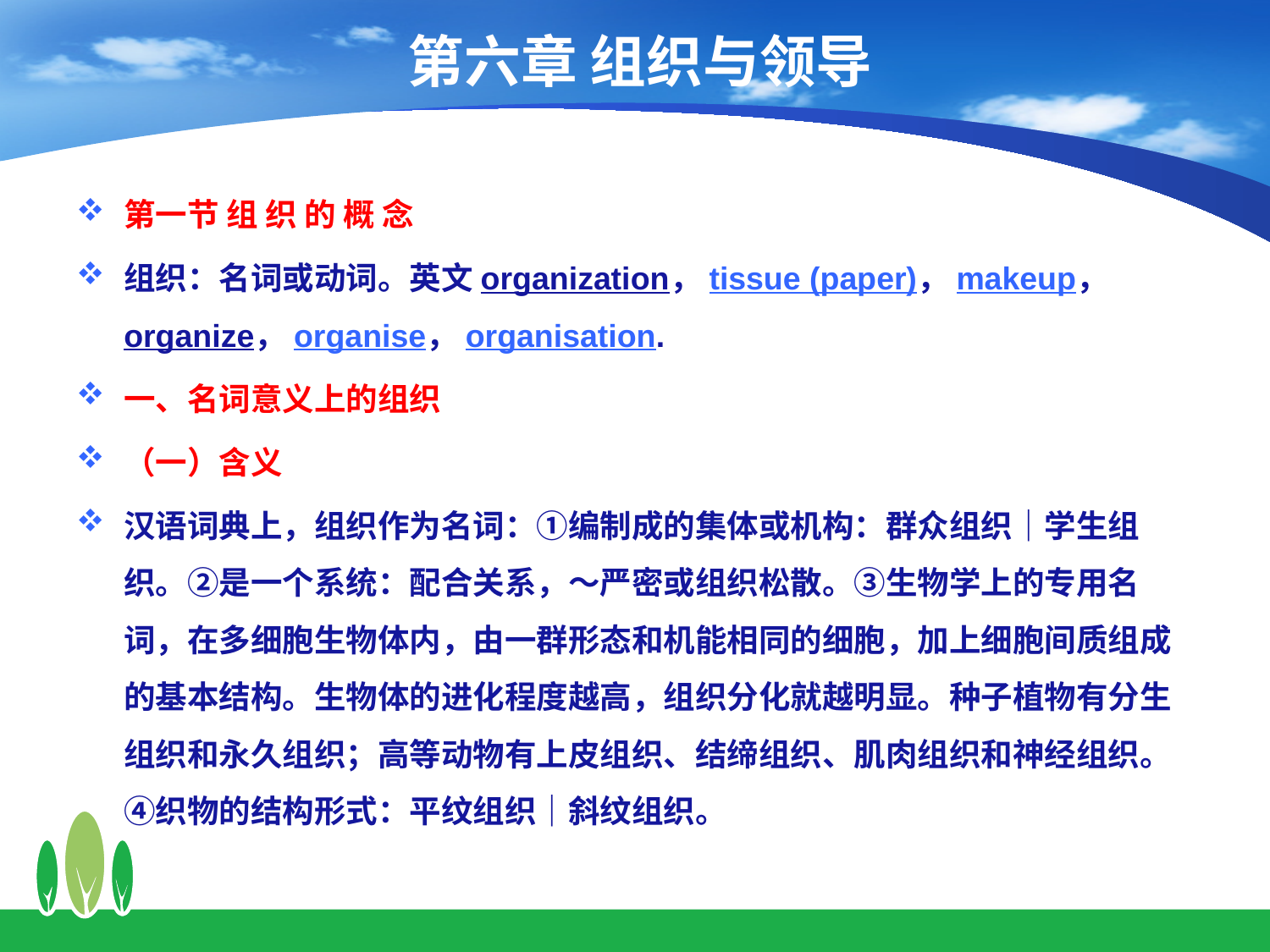

# 第六章 组织与领导
第一节 组 织 的 概 念
组织：名词或动词。英文organization，tissue (paper)，makeup，organize，organise，organisation.
一、名词意义上的组织
（一）含义
汉语词典上，组织作为名词：①编制成的集体或机构：群众组织｜学生组织。②是一个系统：配合关系，～严密或组织松散。③生物学上的专用名词，在多细胞生物体内，由一群形态和机能相同的细胞，加上细胞间质组成的基本结构。生物体的进化程度越高，组织分化就越明显。种子植物有分生组织和永久组织；高等动物有上皮组织、结缔组织、肌肉组织和神经组织。④织物的结构形式：平纹组织｜斜纹组织。
1